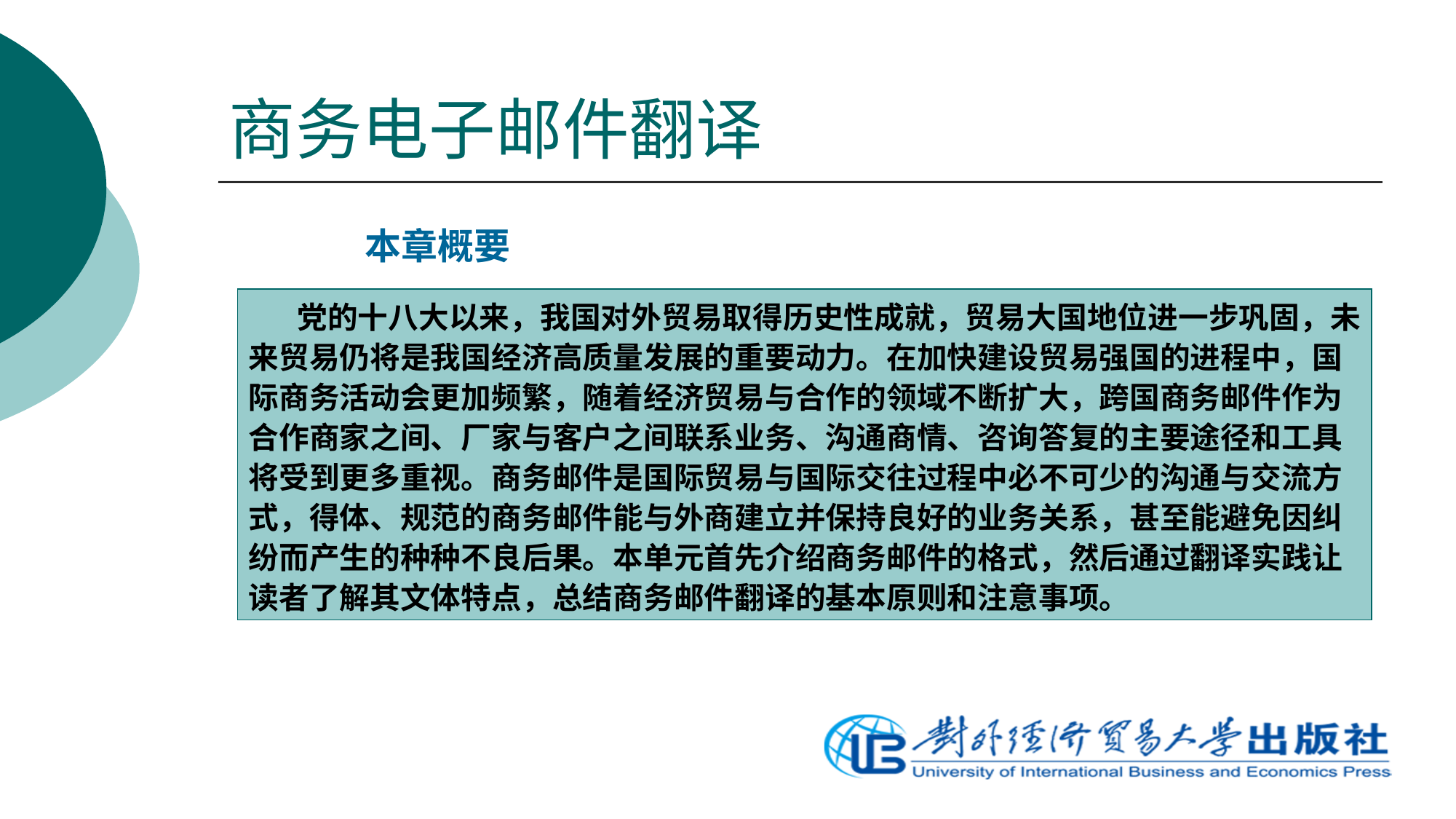

# 商务电子邮件翻译
本章概要
      党的十八大以来，我国对外贸易取得历史性成就，贸易大国地位进一步巩固，未来贸易仍将是我国经济高质量发展的重要动力。在加快建设贸易强国的进程中，国际商务活动会更加频繁，随着经济贸易与合作的领域不断扩大，跨国商务邮件作为合作商家之间、厂家与客户之间联系业务、沟通商情、咨询答复的主要途径和工具将受到更多重视。商务邮件是国际贸易与国际交往过程中必不可少的沟通与交流方式，得体、规范的商务邮件能与外商建立并保持良好的业务关系，甚至能避免因纠纷而产生的种种不良后果。本单元首先介绍商务邮件的格式，然后通过翻译实践让读者了解其文体特点，总结商务邮件翻译的基本原则和注意事项。